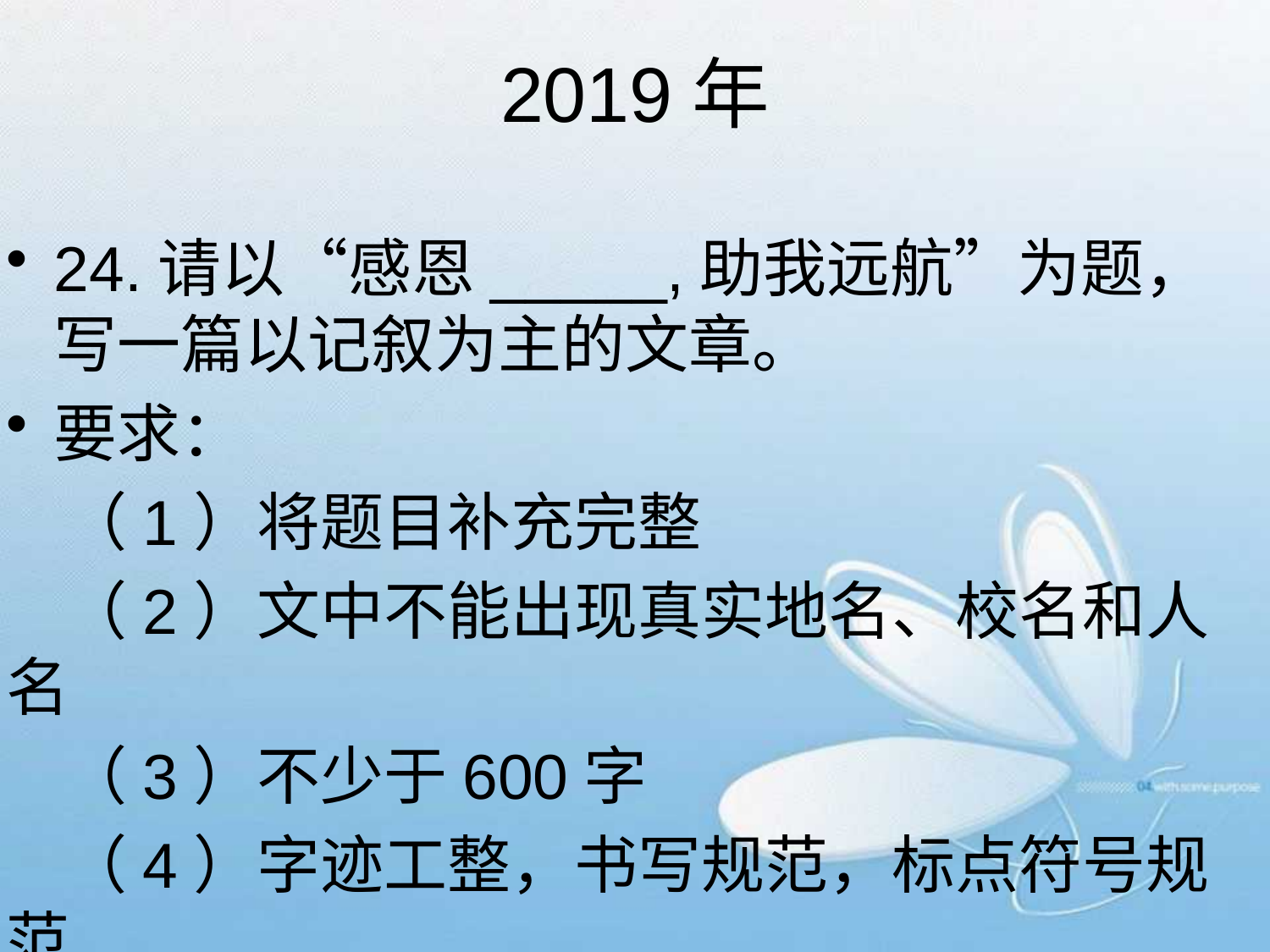

# 2019年
24.请以“感恩_____,助我远航”为题，写一篇以记叙为主的文章。
要求：
   （1）将题目补充完整
   （2）文中不能出现真实地名、校名和人名
   （3）不少于600字
   （4）字迹工整，书写规范，标点符号规范